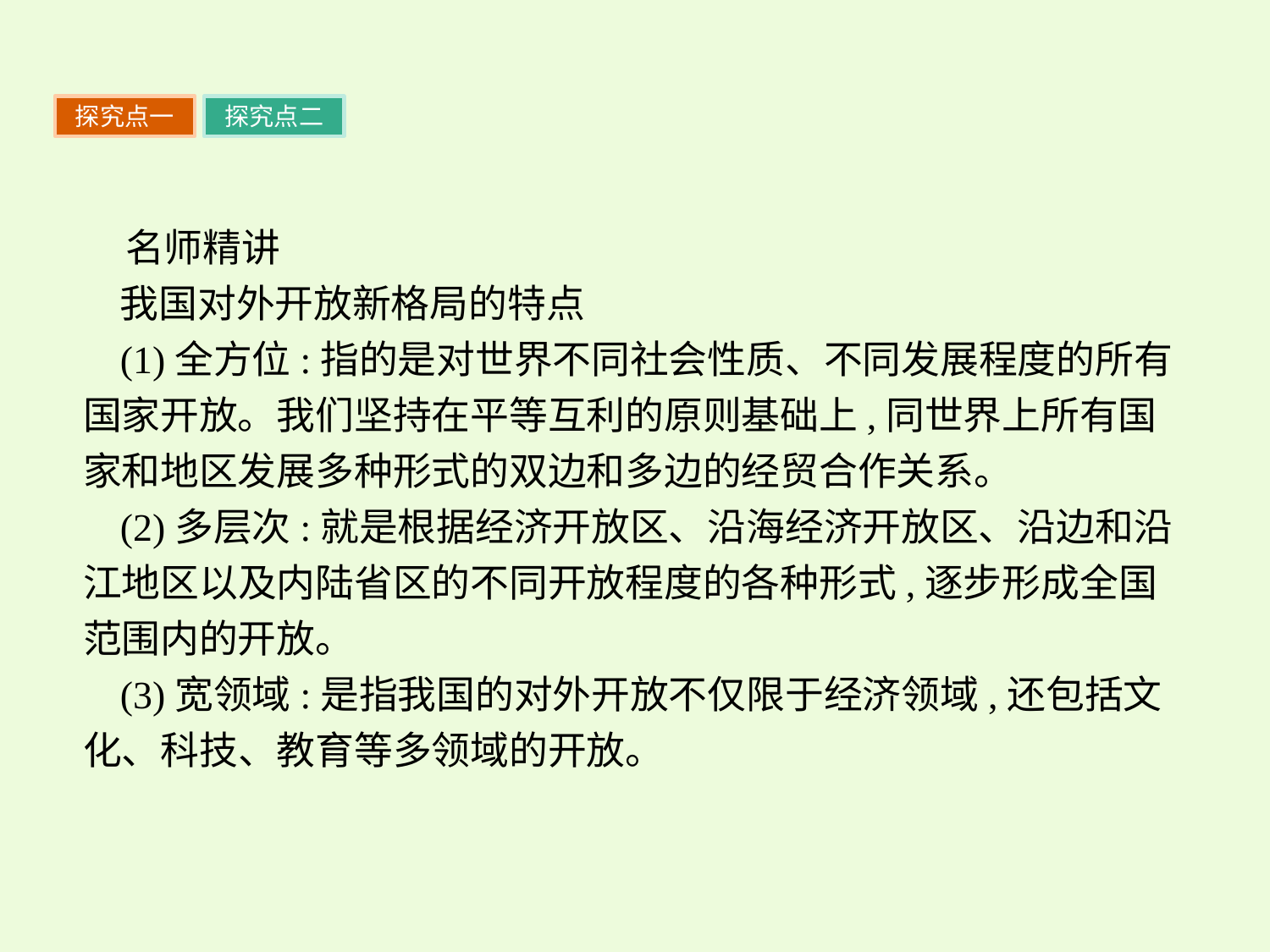

探究点一
探究点二
名师精讲
我国对外开放新格局的特点
(1)全方位:指的是对世界不同社会性质、不同发展程度的所有国家开放。我们坚持在平等互利的原则基础上,同世界上所有国家和地区发展多种形式的双边和多边的经贸合作关系。
(2)多层次:就是根据经济开放区、沿海经济开放区、沿边和沿江地区以及内陆省区的不同开放程度的各种形式,逐步形成全国范围内的开放。
(3)宽领域:是指我国的对外开放不仅限于经济领域,还包括文化、科技、教育等多领域的开放。